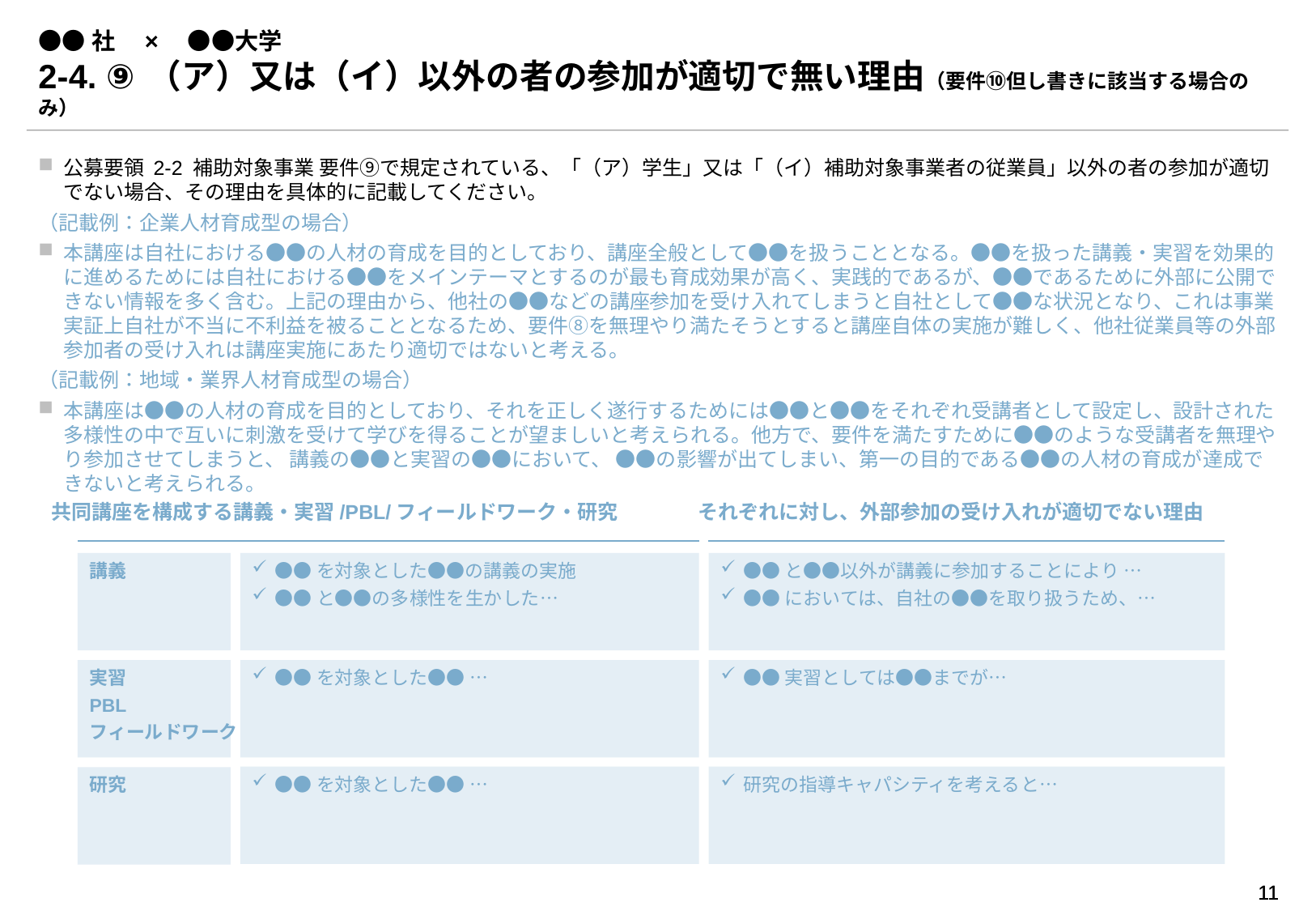

# ●●社　×　●●大学
2-4. ⑨（ア）又は（イ）以外の者の参加が適切で無い理由（要件⑩但し書きに該当する場合のみ）
公募要領 2-2 補助対象事業 要件⑨で規定されている、「（ア）学生」又は「（イ）補助対象事業者の従業員」以外の者の参加が適切でない場合、その理由を具体的に記載してください。
（記載例：企業人材育成型の場合）
本講座は自社における●●の人材の育成を目的としており、講座全般として●●を扱うこととなる。●●を扱った講義・実習を効果的に進めるためには自社における●●をメインテーマとするのが最も育成効果が高く、実践的であるが、●●であるために外部に公開できない情報を多く含む。上記の理由から、他社の●●などの講座参加を受け入れてしまうと自社として●●な状況となり、これは事業実証上自社が不当に不利益を被ることとなるため、要件⑧を無理やり満たそうとすると講座自体の実施が難しく、他社従業員等の外部参加者の受け入れは講座実施にあたり適切ではないと考える。
（記載例：地域・業界人材育成型の場合）
本講座は●●の人材の育成を目的としており、それを正しく遂行するためには●●と●●をそれぞれ受講者として設定し、設計された多様性の中で互いに刺激を受けて学びを得ることが望ましいと考えられる。他方で、要件を満たすために●●のような受講者を無理やり参加させてしまうと、 講義の●●と実習の●●において、 ●●の影響が出てしまい、第一の目的である●●の人材の育成が達成できないと考えられる。
共同講座を構成する講義・実習/PBL/フィールドワーク・研究
それぞれに対し、外部参加の受け入れが適切でない理由
●●を対象とした●●の講義の実施
●●と●●の多様性を生かした…
●●と●●以外が講義に参加することにより …
●●においては、自社の●●を取り扱うため、…
講義
実習
PBL
フィールドワーク
●●を対象とした●● …
●●実習としては●●までが…
●●を対象とした●● …
研究の指導キャパシティを考えると…
研究